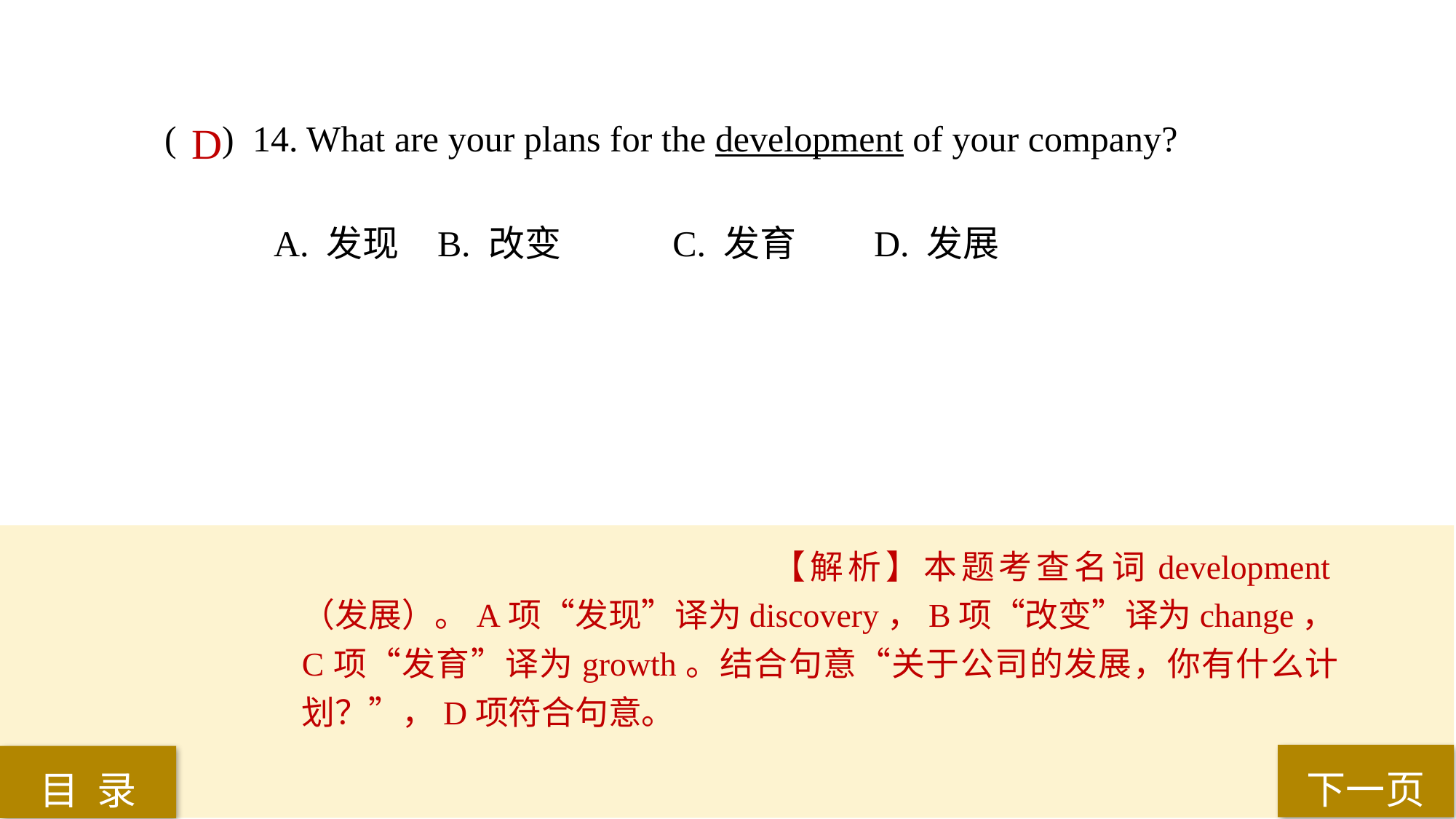

(     )  14. What are your plans for the development of your company?

A. 发现 	B. 改变	 C. 发育 	D. 发展
D
【解析】本题考查名词development（发展）。A项“发现”译为discovery，B项“改变”译为change，C项“发育”译为growth。结合句意“关于公司的发展，你有什么计划？”，D项符合句意。